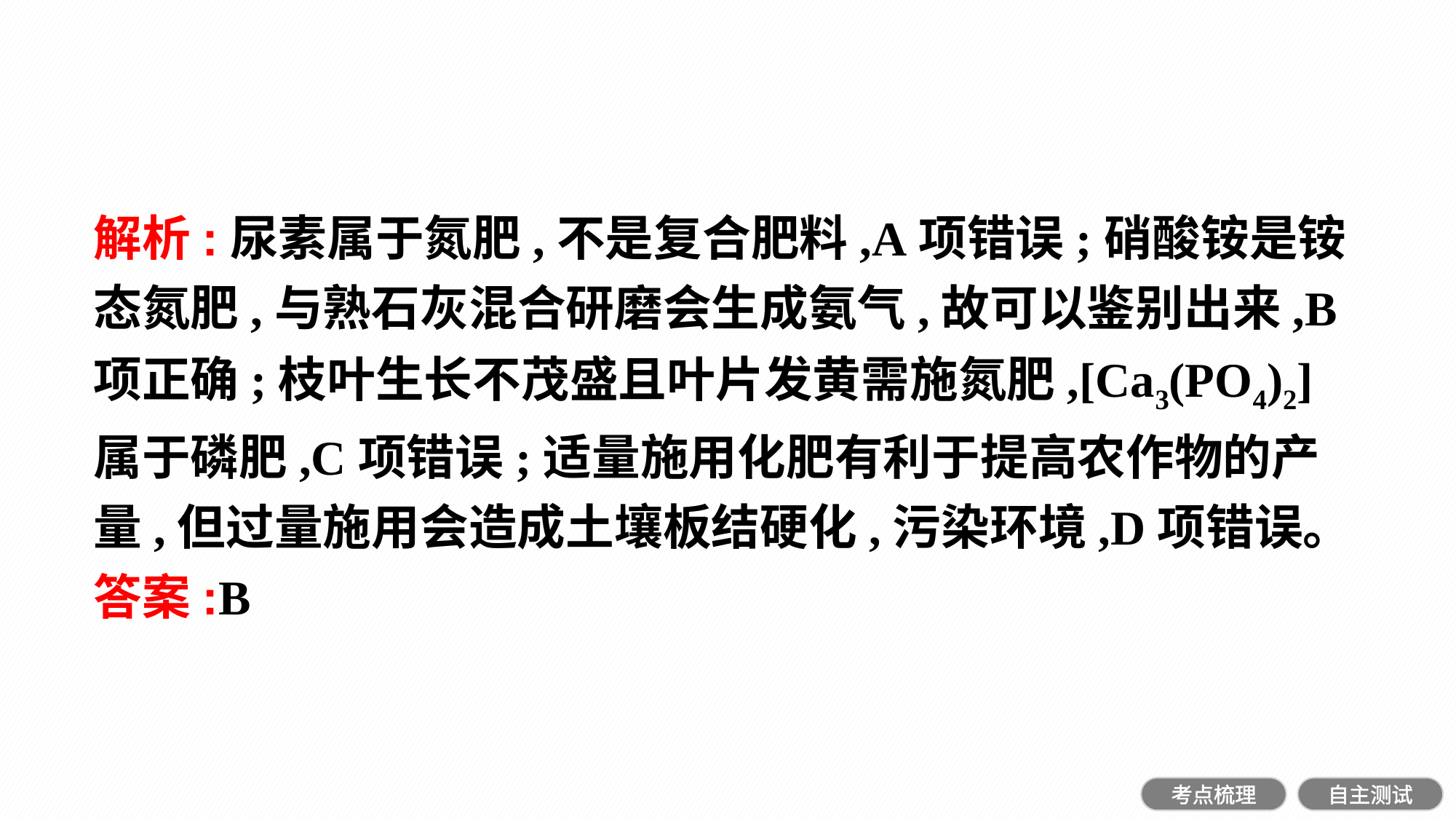

解析:尿素属于氮肥,不是复合肥料,A项错误;硝酸铵是铵态氮肥,与熟石灰混合研磨会生成氨气,故可以鉴别出来,B项正确;枝叶生长不茂盛且叶片发黄需施氮肥,[Ca3(PO4)2]属于磷肥,C项错误;适量施用化肥有利于提高农作物的产量,但过量施用会造成土壤板结硬化,污染环境,D项错误。
答案:B